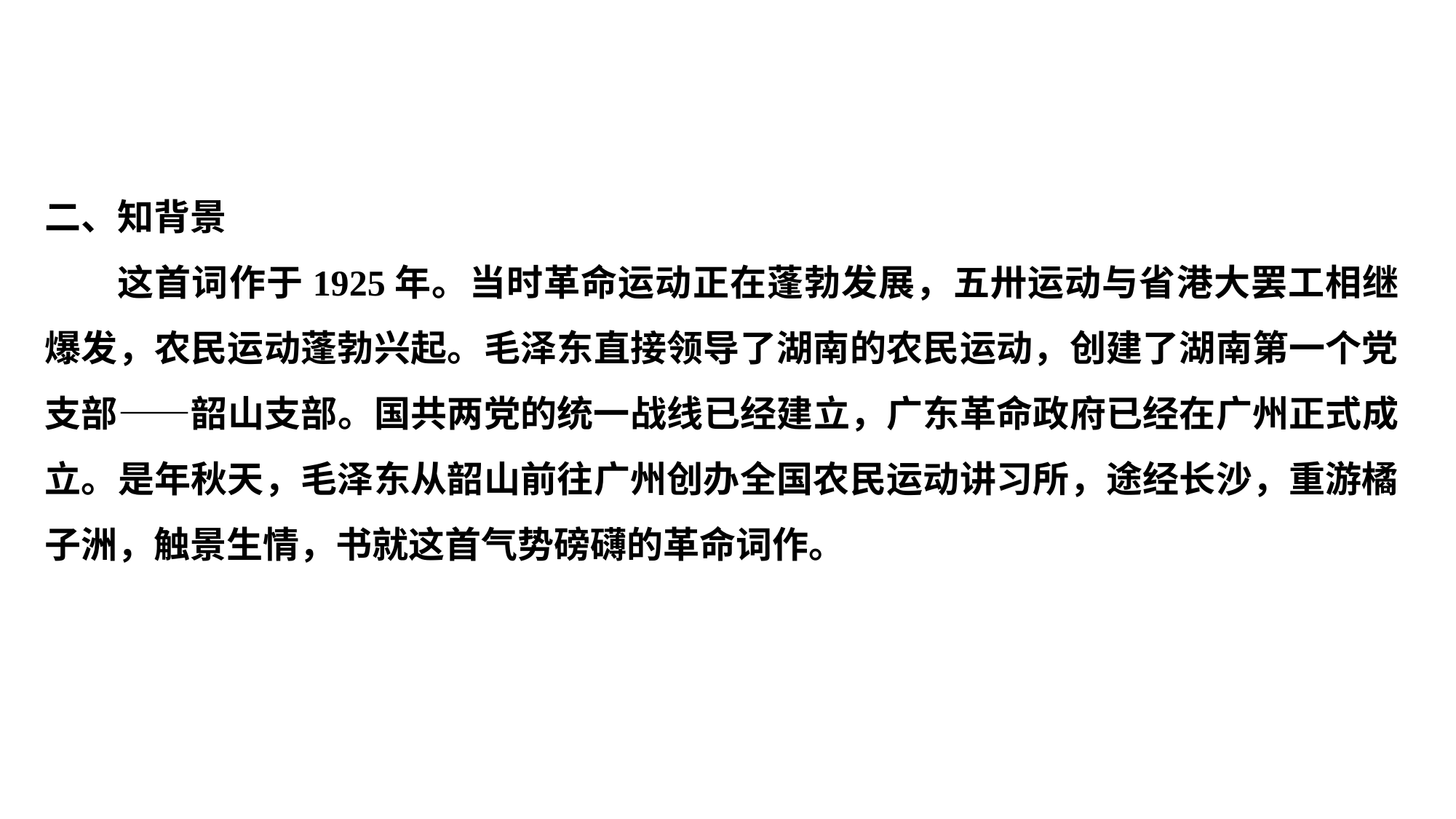

二、知背景
这首词作于1925年。当时革命运动正在蓬勃发展，五卅运动与省港大罢工相继爆发，农民运动蓬勃兴起。毛泽东直接领导了湖南的农民运动，创建了湖南第一个党支部——韶山支部。国共两党的统一战线已经建立，广东革命政府已经在广州正式成立。是年秋天，毛泽东从韶山前往广州创办全国农民运动讲习所，途经长沙，重游橘子洲，触景生情，书就这首气势磅礴的革命词作。